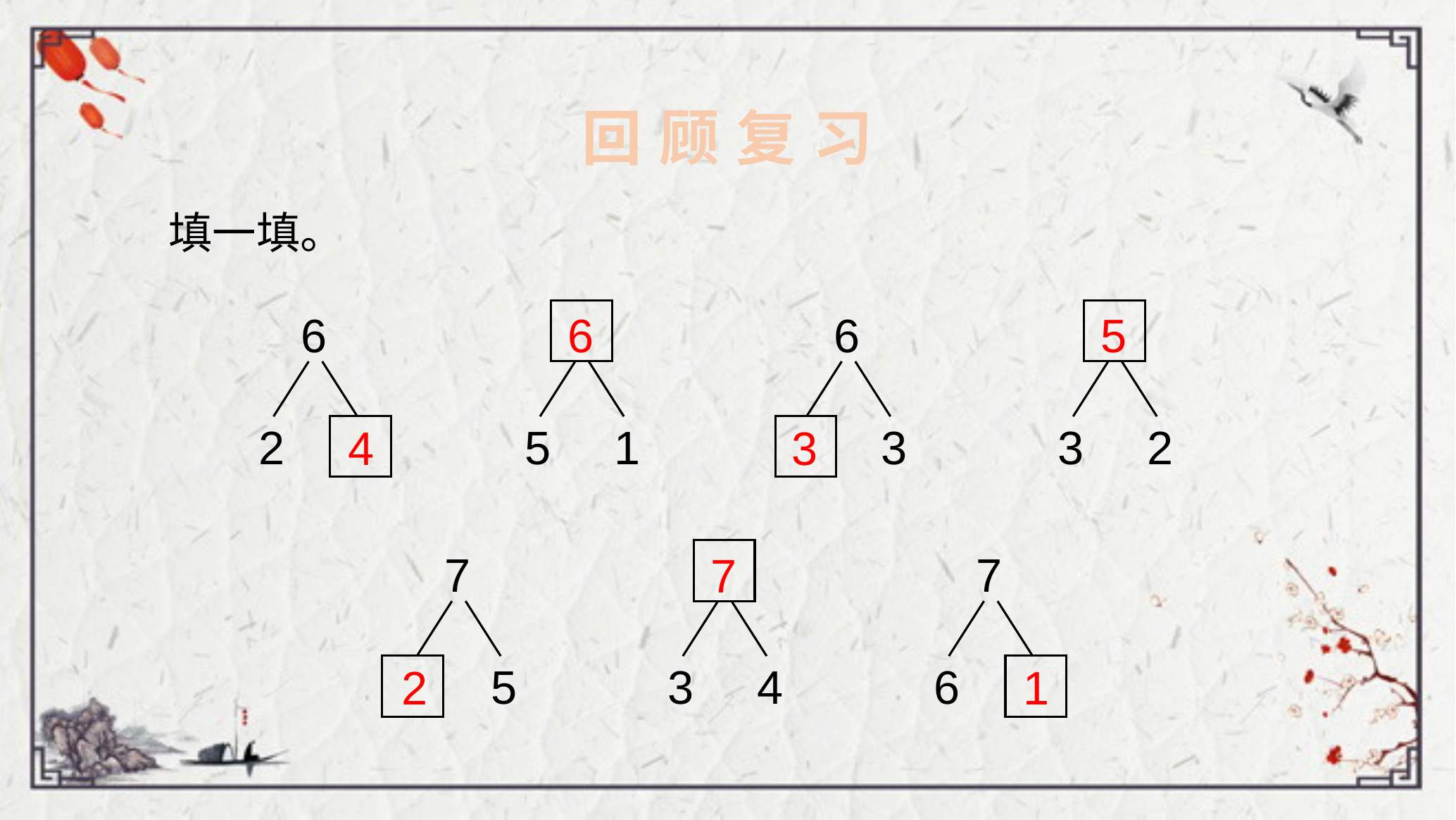

回 顾 复 习
填一填。

5
1

3
2
6
2

6
3

6
5
4
3

3
4
7
5

7
6

7
2
1